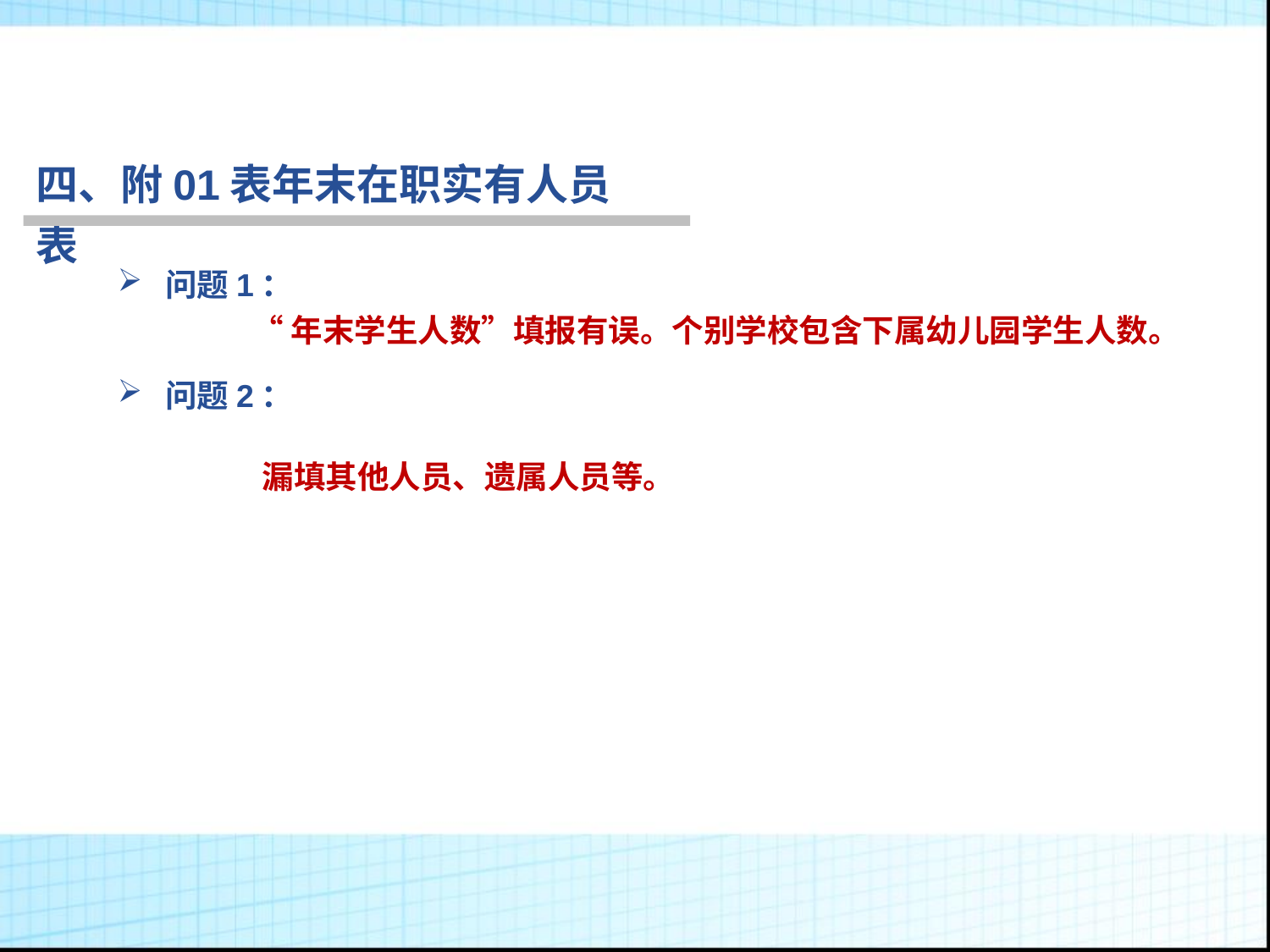

四、附01表年末在职实有人员表

问题1：
“年末学生人数”填报有误。个别学校包含下属幼儿园学生人数。
行为税
问题2：
漏填其他人员、遗属人员等。